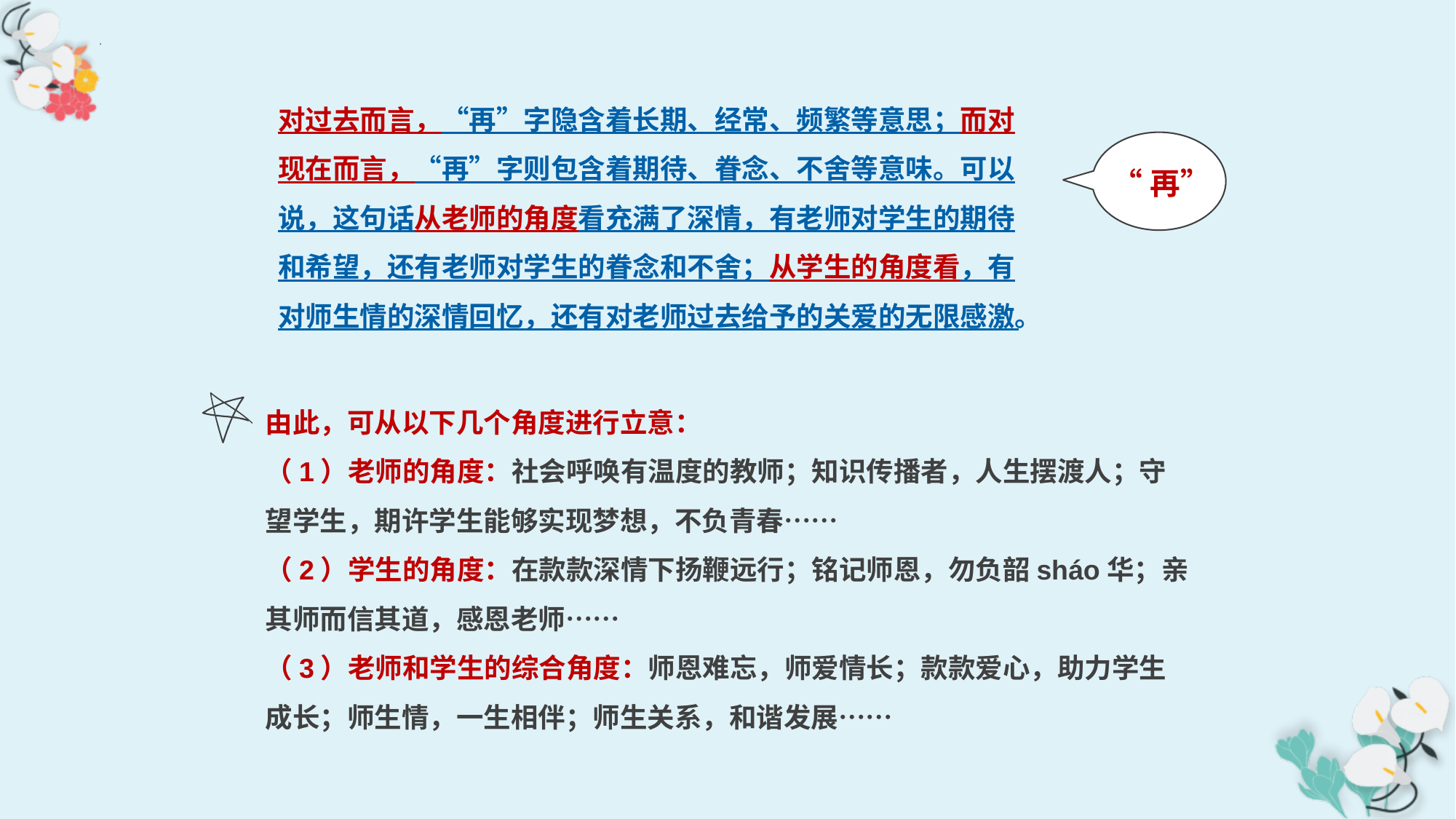

对过去而言，“再”字隐含着长期、经常、频繁等意思；而对现在而言，“再”字则包含着期待、眷念、不舍等意味。可以说，这句话从老师的角度看充满了深情，有老师对学生的期待和希望，还有老师对学生的眷念和不舍；从学生的角度看，有对师生情的深情回忆，还有对老师过去给予的关爱的无限感激。

“再”
由此，可从以下几个角度进行立意：
（1）老师的角度：社会呼唤有温度的教师；知识传播者，人生摆渡人；守望学生，期许学生能够实现梦想，不负青春……
（2）学生的角度：在款款深情下扬鞭远行；铭记师恩，勿负韶sháo华；亲其师而信其道，感恩老师……
（3）老师和学生的综合角度：师恩难忘，师爱情长；款款爱心，助力学生成长；师生情，一生相伴；师生关系，和谐发展……